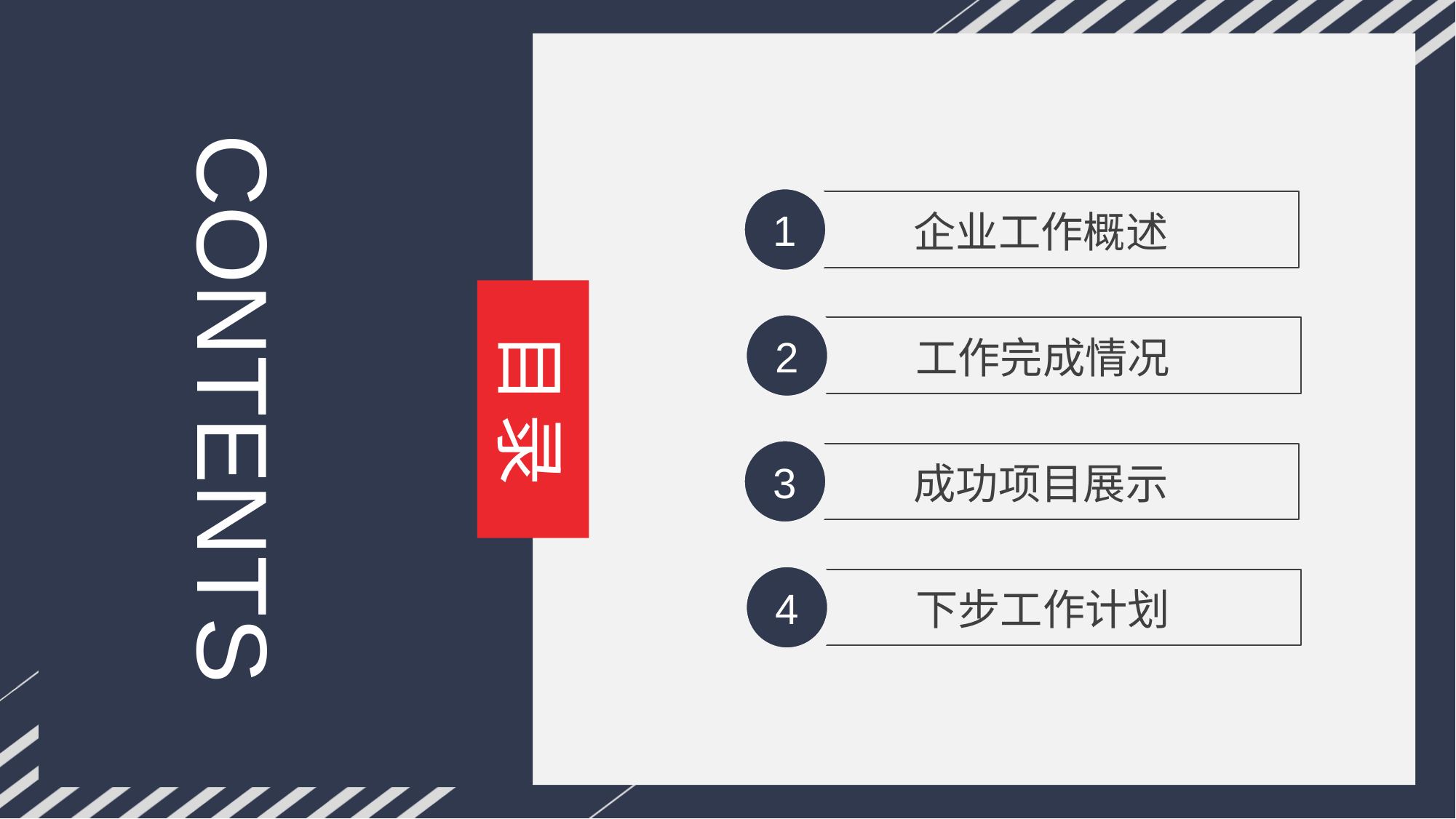

CONTENTS
1

企业工作概述
2

工作完成情况
3

成功项目展示
4

下步工作计划
目录